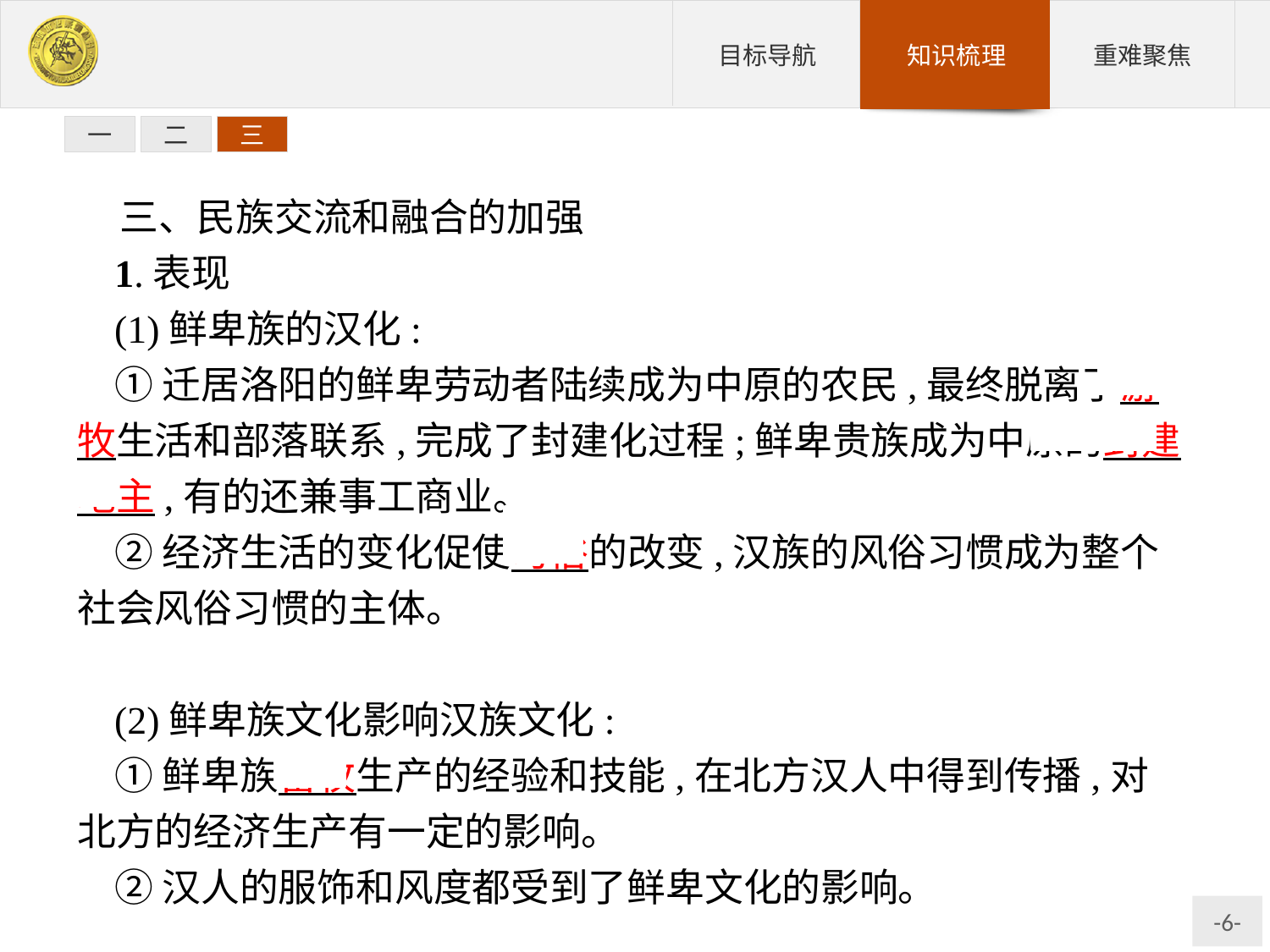

一
二
三
三、民族交流和融合的加强
1.表现
(1)鲜卑族的汉化:
①迁居洛阳的鲜卑劳动者陆续成为中原的农民,最终脱离了游牧生活和部落联系,完成了封建化过程;鲜卑贵族成为中原的封建地主,有的还兼事工商业。
②经济生活的变化促使习俗的改变,汉族的风俗习惯成为整个社会风俗习惯的主体。

(2)鲜卑族文化影响汉族文化:
①鲜卑族畜牧生产的经验和技能,在北方汉人中得到传播,对北方的经济生产有一定的影响。
②汉人的服饰和风度都受到了鲜卑文化的影响。